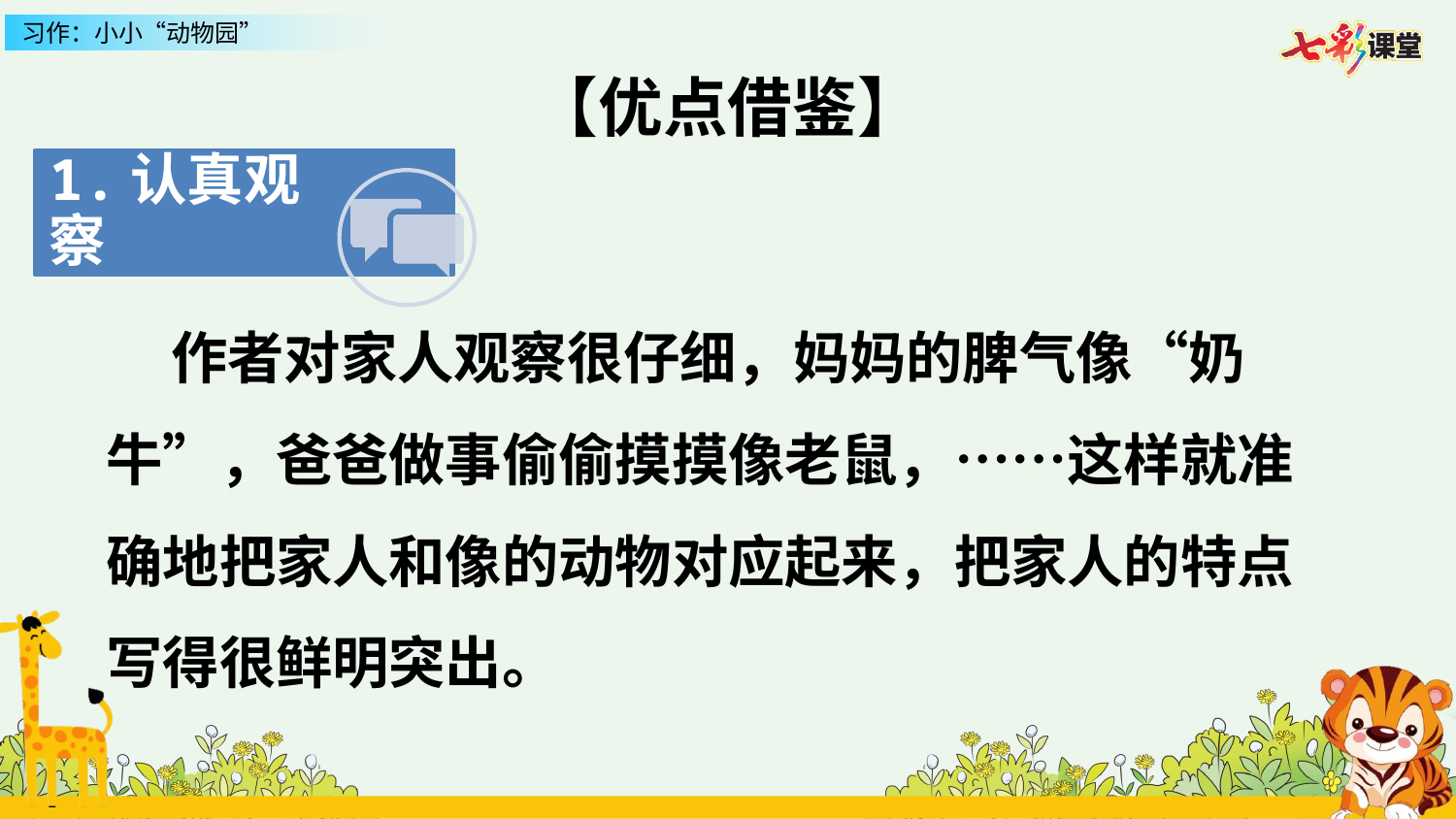

【优点借鉴】
1.认真观察

    作者对家人观察很仔细，妈妈的脾气像“奶牛”，爸爸做事偷偷摸摸像老鼠，……这样就准确地把家人和像的动物对应起来，把家人的特点写得很鲜明突出。